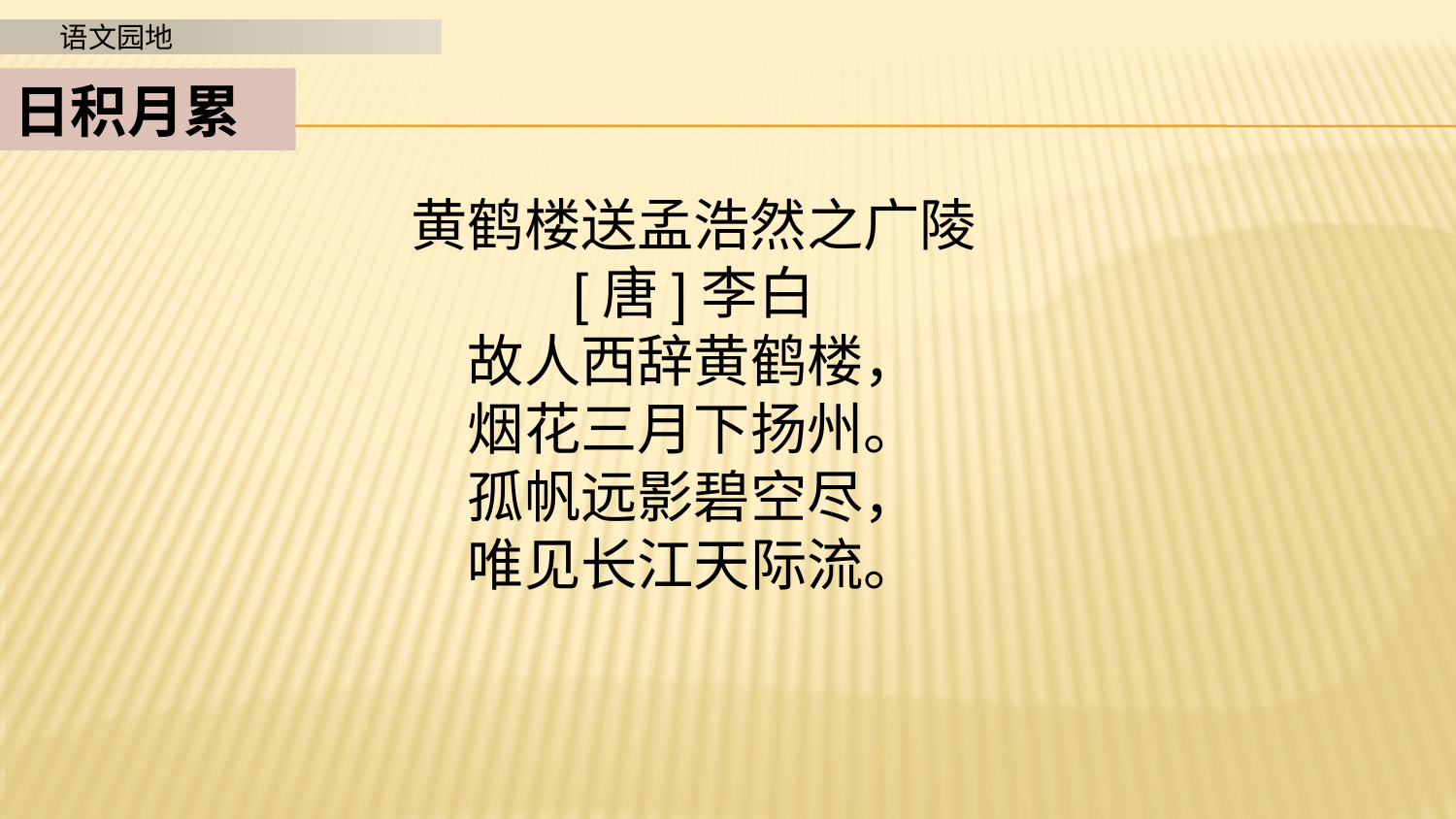

日积月累
黄鹤楼送孟浩然之广陵
[唐]李白
故人西辞黄鹤楼，
烟花三月下扬州。
孤帆远影碧空尽，
唯见长江天际流。